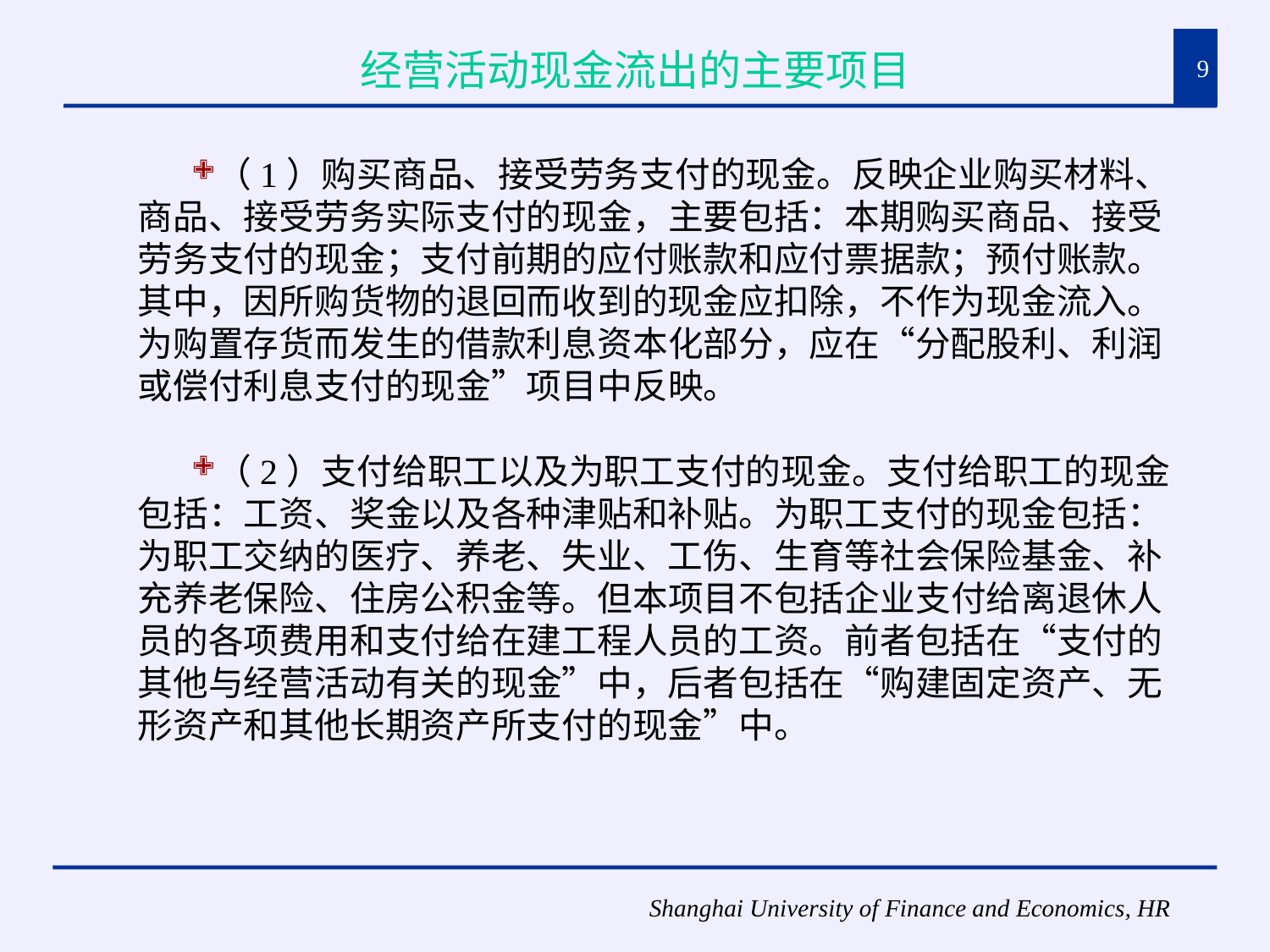

# 经营活动现金流出的主要项目
9
（1）购买商品、接受劳务支付的现金。反映企业购买材料、商品、接受劳务实际支付的现金，主要包括：本期购买商品、接受劳务支付的现金；支付前期的应付账款和应付票据款；预付账款。其中，因所购货物的退回而收到的现金应扣除，不作为现金流入。为购置存货而发生的借款利息资本化部分，应在“分配股利、利润或偿付利息支付的现金”项目中反映。

（2）支付给职工以及为职工支付的现金。支付给职工的现金包括：工资、奖金以及各种津贴和补贴。为职工支付的现金包括：为职工交纳的医疗、养老、失业、工伤、生育等社会保险基金、补充养老保险、住房公积金等。但本项目不包括企业支付给离退休人员的各项费用和支付给在建工程人员的工资。前者包括在“支付的其他与经营活动有关的现金”中，后者包括在“购建固定资产、无形资产和其他长期资产所支付的现金”中。